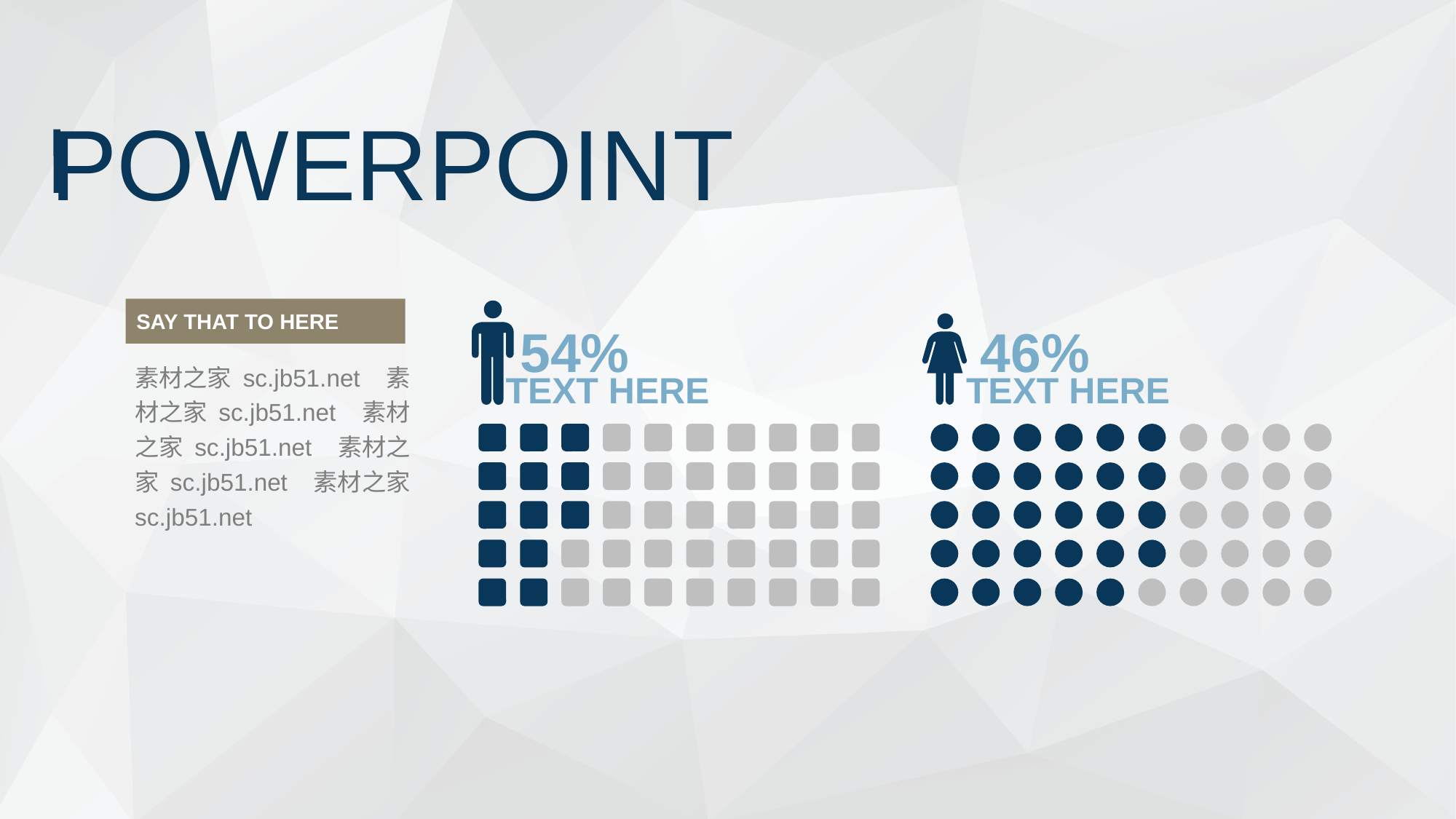

POWERPOINT

SAY THAT TO HERE

54%
46%

素材之家 sc.jb51.net   素材之家 sc.jb51.net   素材之家 sc.jb51.net   素材之家 sc.jb51.net   素材之家 sc.jb51.net
TEXT HERE
TEXT HERE